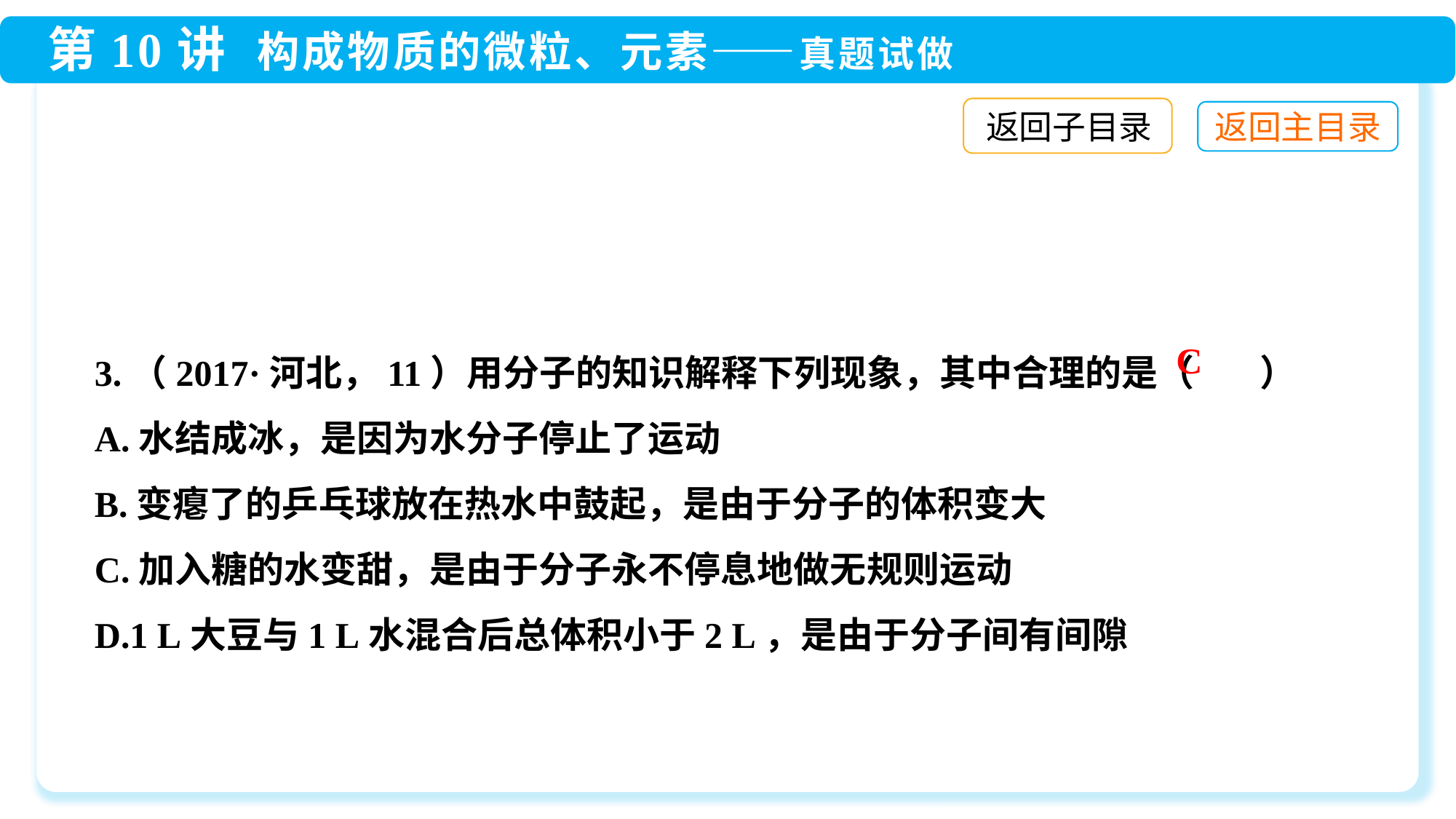

返回子目录

3.（2017·河北，11）用分子的知识解释下列现象，其中合理的是（        ）
A.水结成冰，是因为水分子停止了运动
B.变瘪了的乒乓球放在热水中鼓起，是由于分子的体积变大
C.加入糖的水变甜，是由于分子永不停息地做无规则运动
D.1 L大豆与1 L水混合后总体积小于2 L，是由于分子间有间隙
C